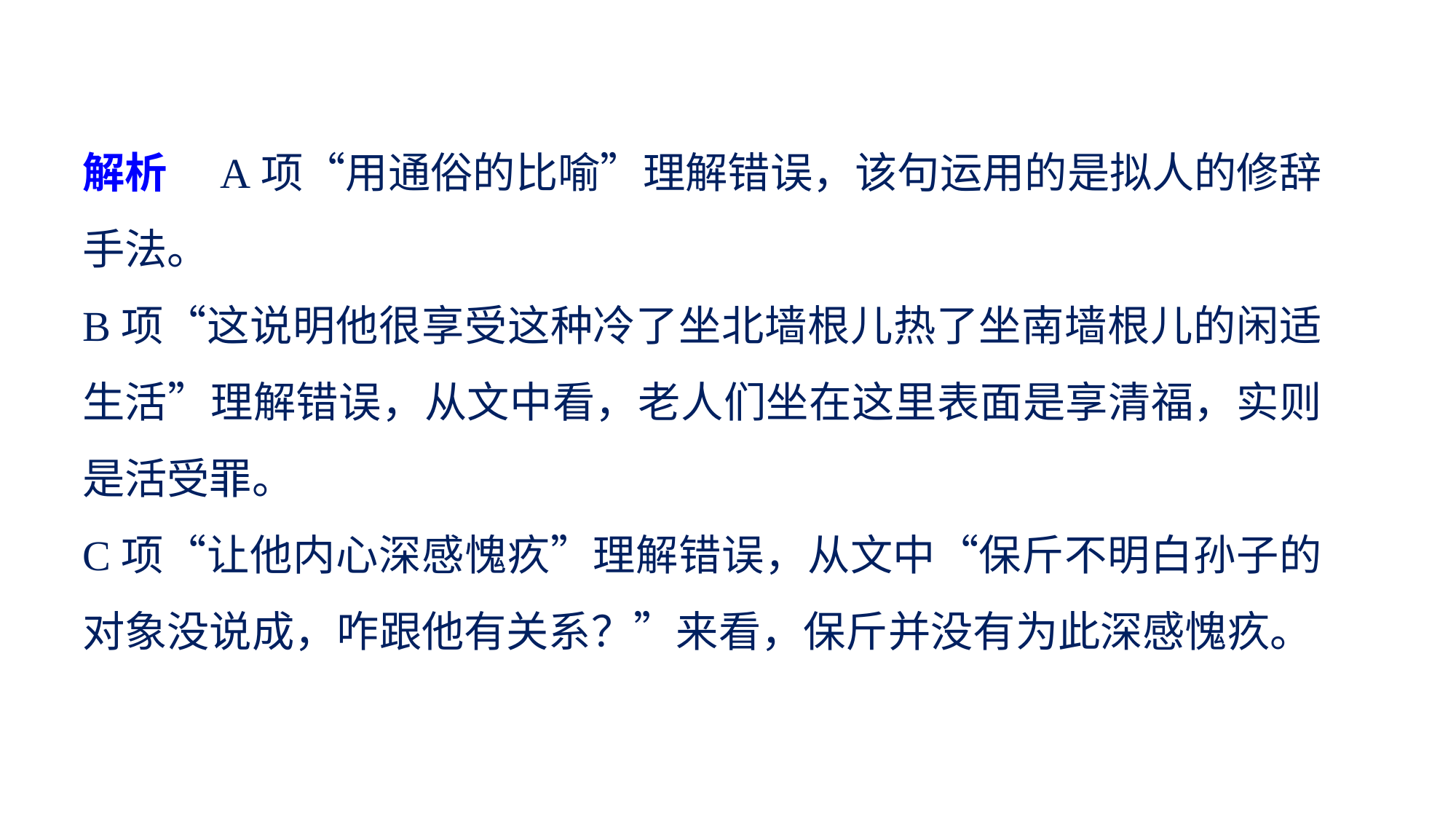

解析　A项“用通俗的比喻”理解错误，该句运用的是拟人的修辞手法。
B项“这说明他很享受这种冷了坐北墙根儿热了坐南墙根儿的闲适生活”理解错误，从文中看，老人们坐在这里表面是享清福，实则是活受罪。
C项“让他内心深感愧疚”理解错误，从文中“保斤不明白孙子的对象没说成，咋跟他有关系？”来看，保斤并没有为此深感愧疚。